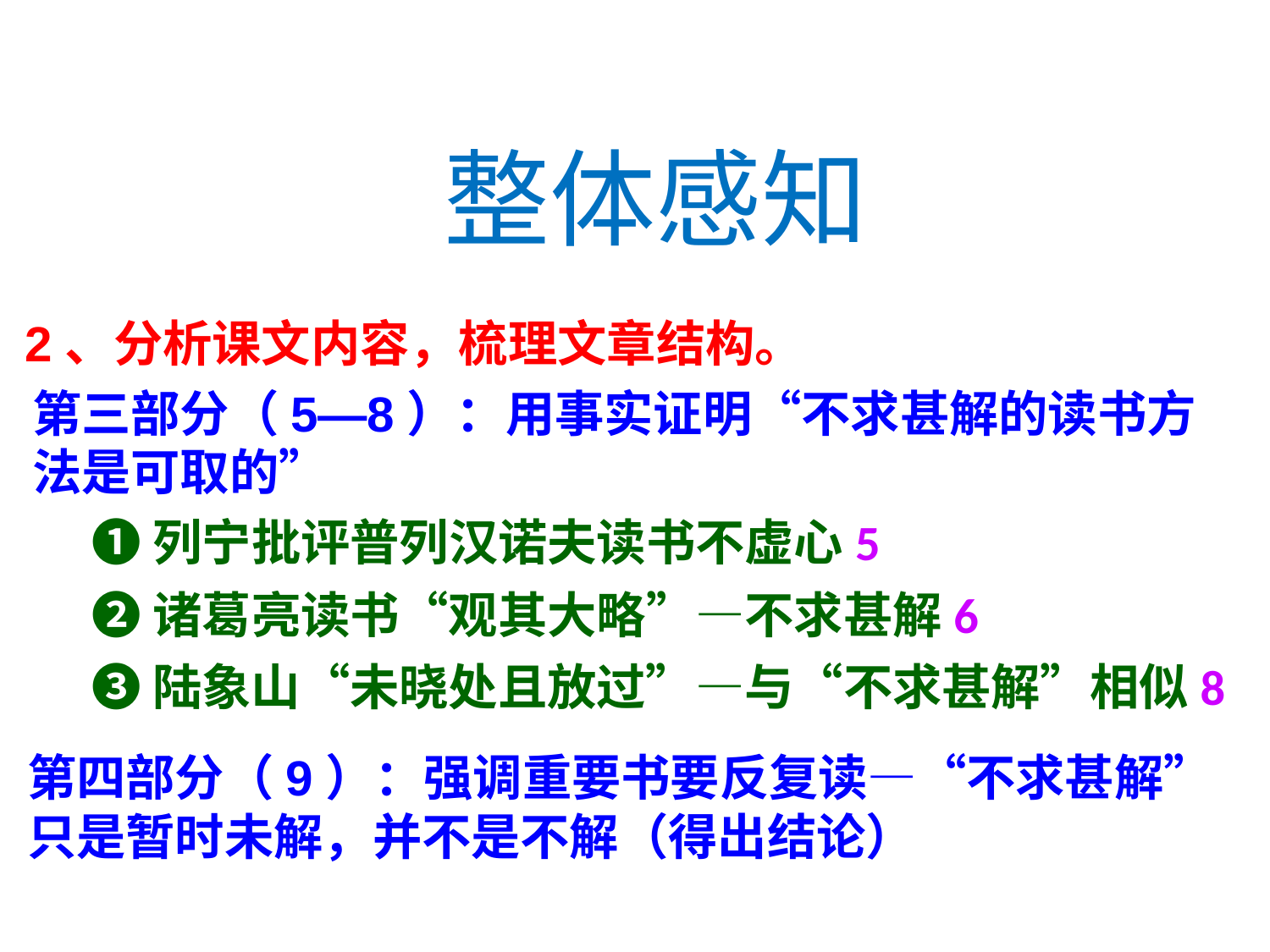

整体感知
2、分析课文内容，梳理文章结构。
第三部分（5—8）：用事实证明“不求甚解的读书方法是可取的”
❶列宁批评普列汉诺夫读书不虚心5
❷诸葛亮读书“观其大略”—不求甚解6
❸陆象山“未晓处且放过”—与“不求甚解”相似8
第四部分（9）：强调重要书要反复读—“不求甚解”只是暂时未解，并不是不解（得出结论）